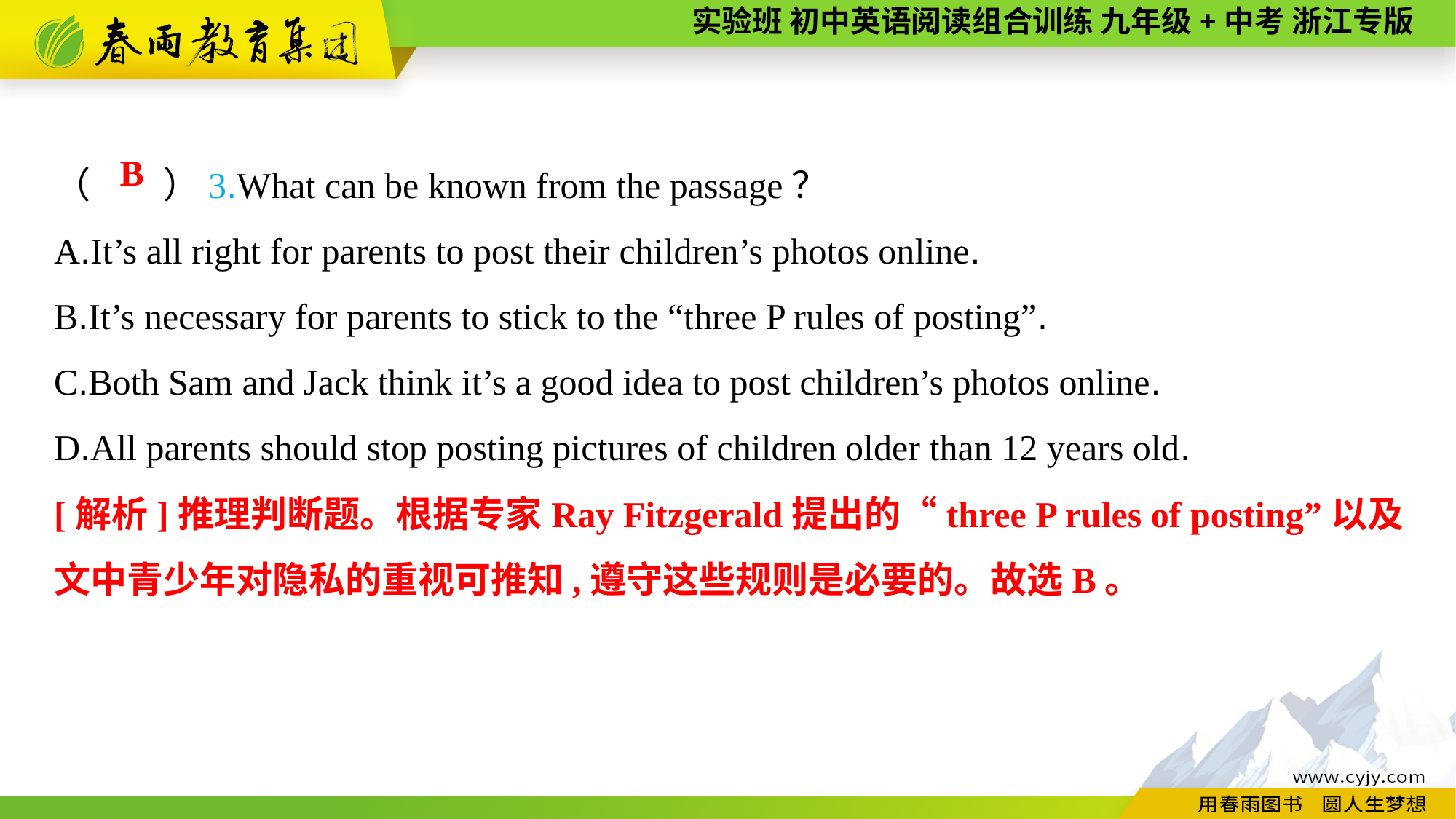

（　　）3.What can be known from the passage？
A.It’s all right for parents to post their children’s photos online.
B.It’s necessary for parents to stick to the “three P rules of posting”.
C.Both Sam and Jack think it’s a good idea to post children’s photos online.
D.All parents should stop posting pictures of children older than 12 years old.
B
[解析]推理判断题。根据专家Ray Fitzgerald提出的“three P rules of posting”以及文中青少年对隐私的重视可推知,遵守这些规则是必要的。故选B。